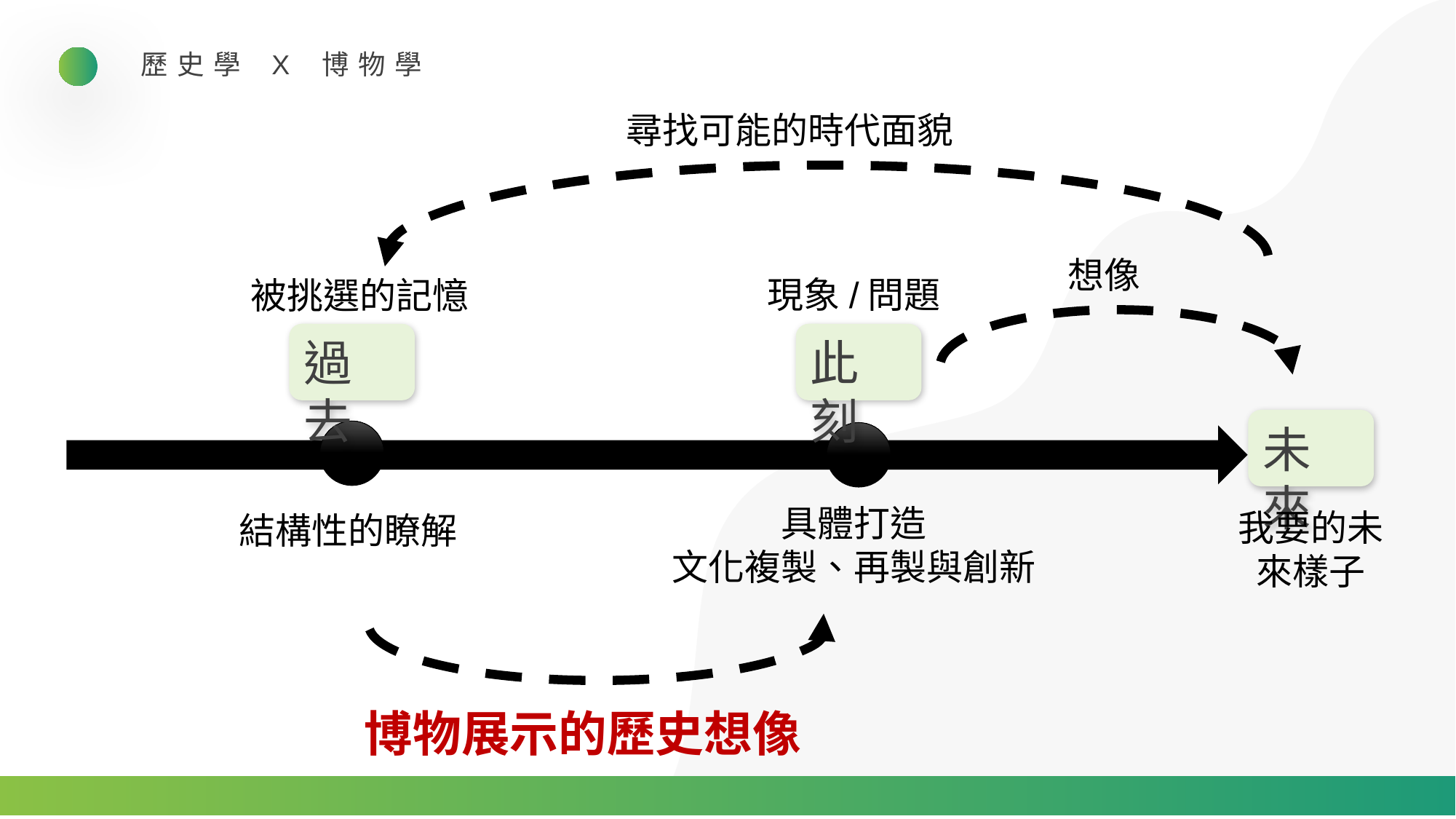

歷史學 X 博物學

尋找可能的時代面貌

想像
現象/問題
被挑選的記憶

過去
此刻
未來

具體打造
文化複製、再製與創新
我要的未來樣子
結構性的瞭解

博物展示的歷史想像